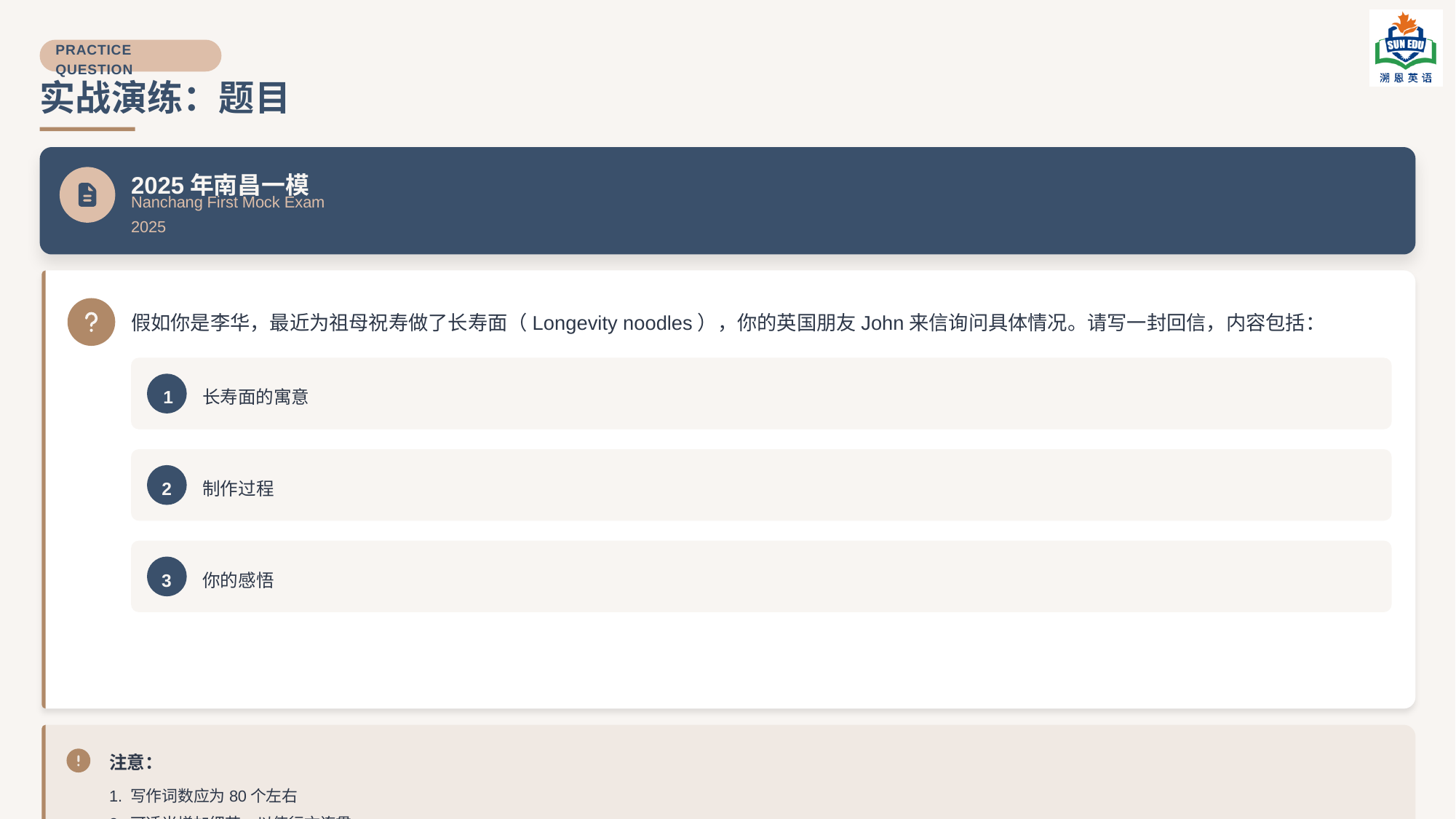

PRACTICE QUESTION
实战演练：题目

2025年南昌一模

Nanchang First Mock Exam 2025

假如你是李华，最近为祖母祝寿做了长寿面（Longevity noodles），你的英国朋友John来信询问具体情况。请写一封回信，内容包括：

1
长寿面的寓意

2
制作过程

3
你的感悟

注意：

1. 写作词数应为80个左右
2. 可适当增加细节，以使行文连贯